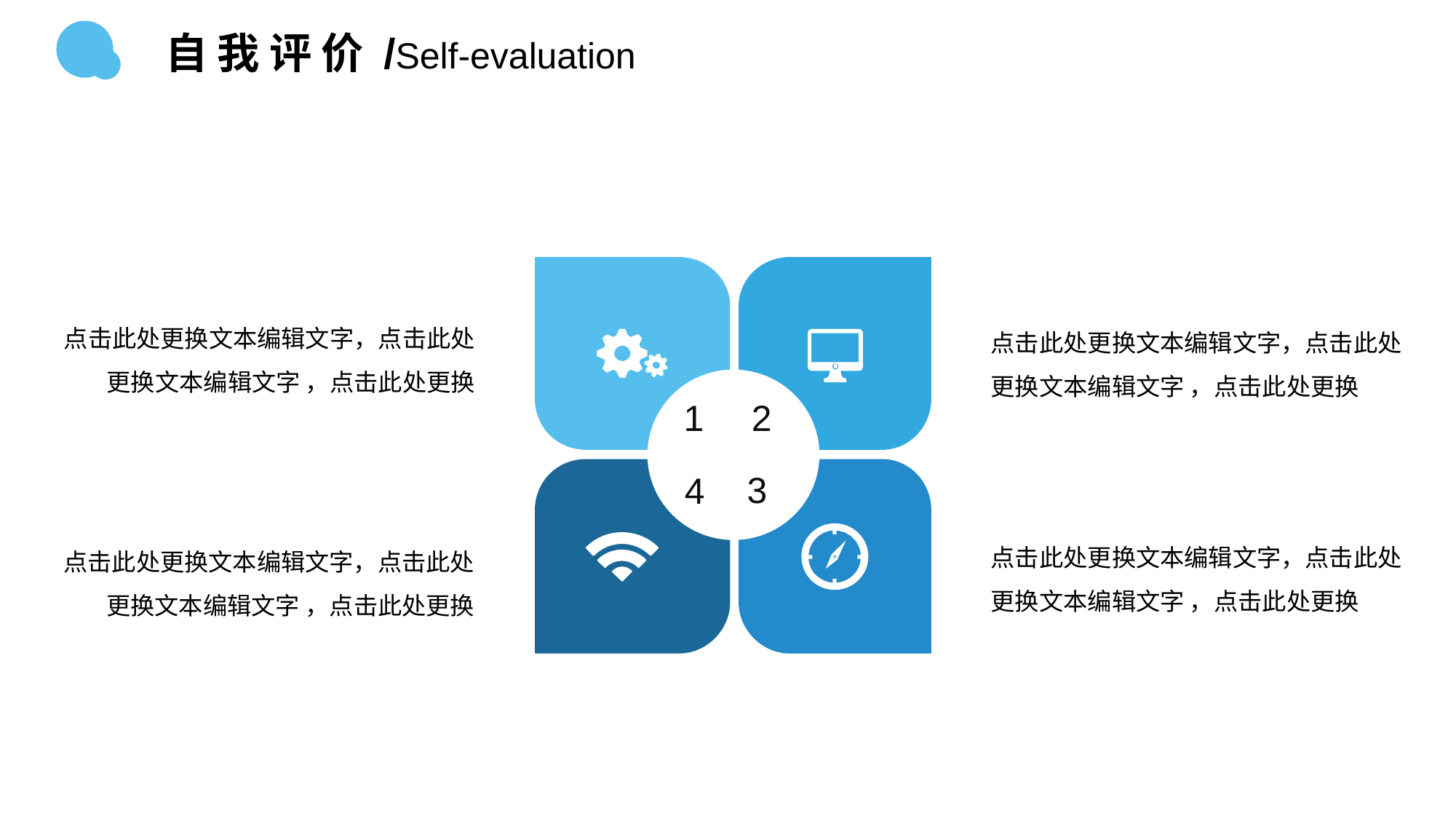

自 我 评 价 /Self-evaluation

点击此处更换文本编辑文字，点击此处更换文本编辑文字 ，点击此处更换
点击此处更换文本编辑文字，点击此处更换文本编辑文字 ，点击此处更换

1
2
3
4

点击此处更换文本编辑文字，点击此处更换文本编辑文字 ，点击此处更换

点击此处更换文本编辑文字，点击此处更换文本编辑文字 ，点击此处更换